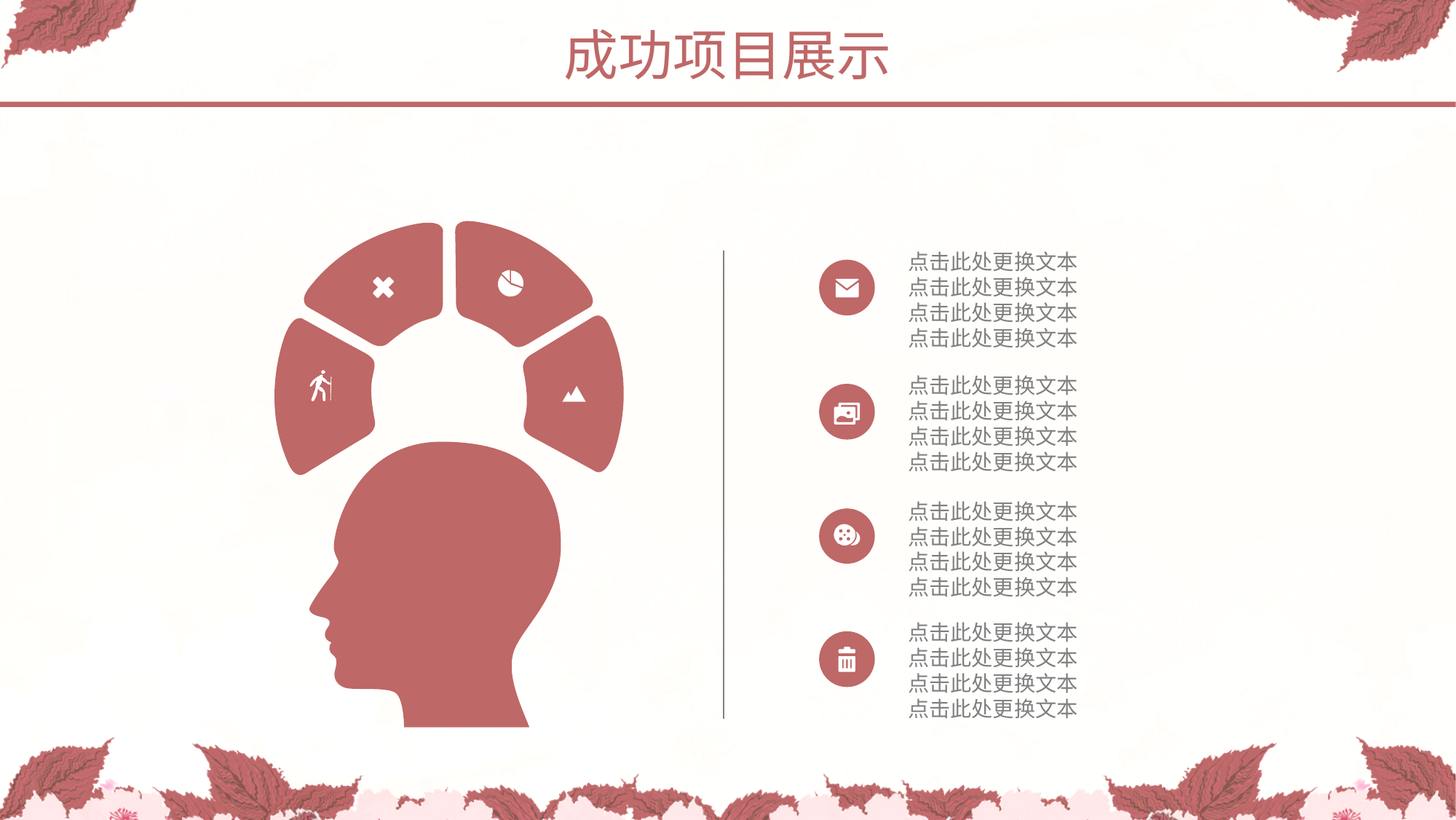

成功项目展示

点击此处更换文本
点击此处更换文本
点击此处更换文本
点击此处更换文本

点击此处更换文本
点击此处更换文本
点击此处更换文本
点击此处更换文本

点击此处更换文本
点击此处更换文本
点击此处更换文本
点击此处更换文本

点击此处更换文本
点击此处更换文本
点击此处更换文本
点击此处更换文本